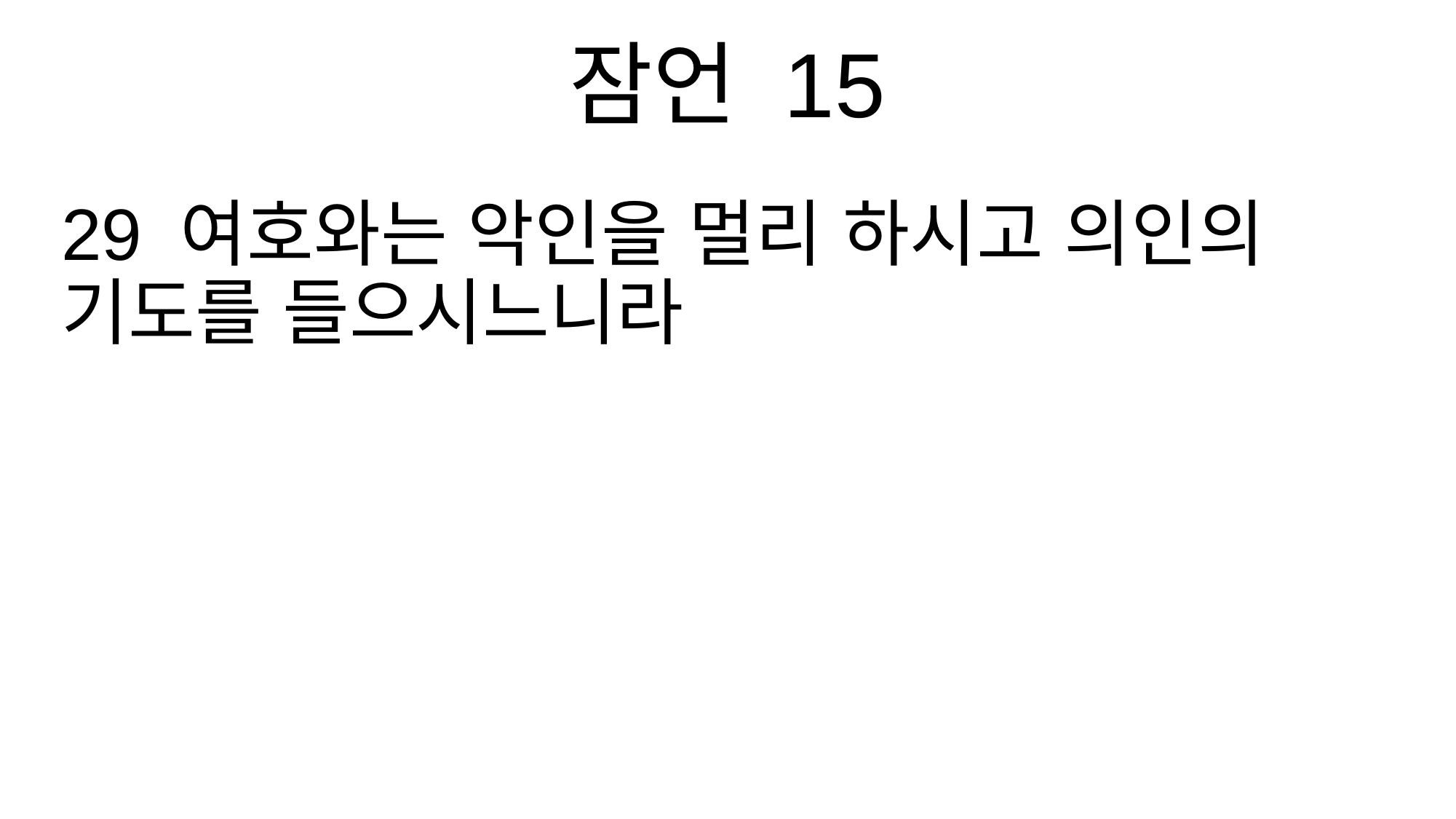

잠언 15
29 여호와는 악인을 멀리 하시고 의인의 기도를 들으시느니라